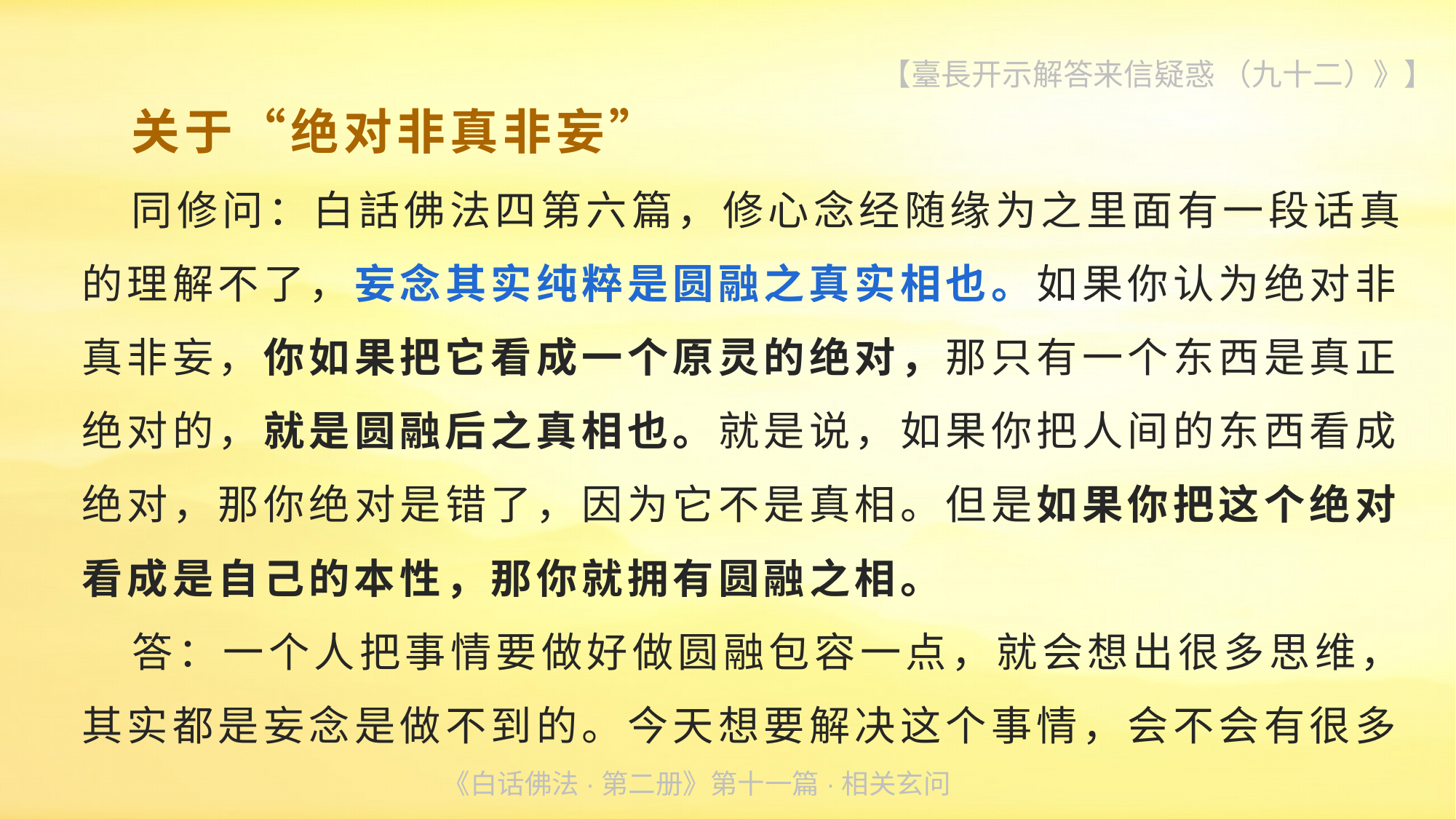

【臺長开示解答来信疑惑 （九十二）》】
   关于“绝对非真非妄”
   同修问：白話佛法四第六篇，修心念经随缘为之里面有一段话真的理解不了，妄念其实纯粹是圆融之真实相也。如果你认为绝对非真非妄，你如果把它看成一个原灵的绝对，那只有一个东西是真正绝对的，就是圆融后之真相也。就是说，如果你把人间的东西看成绝对，那你绝对是错了，因为它不是真相。但是如果你把这个绝对看成是自己的本性，那你就拥有圆融之相。
   答：一个人把事情要做好做圆融包容一点，就会想出很多思维，其实都是妄念是做不到的。今天想要解决这个事情，会不会有很多
《白话佛法·第二册》第十一篇·相关玄问